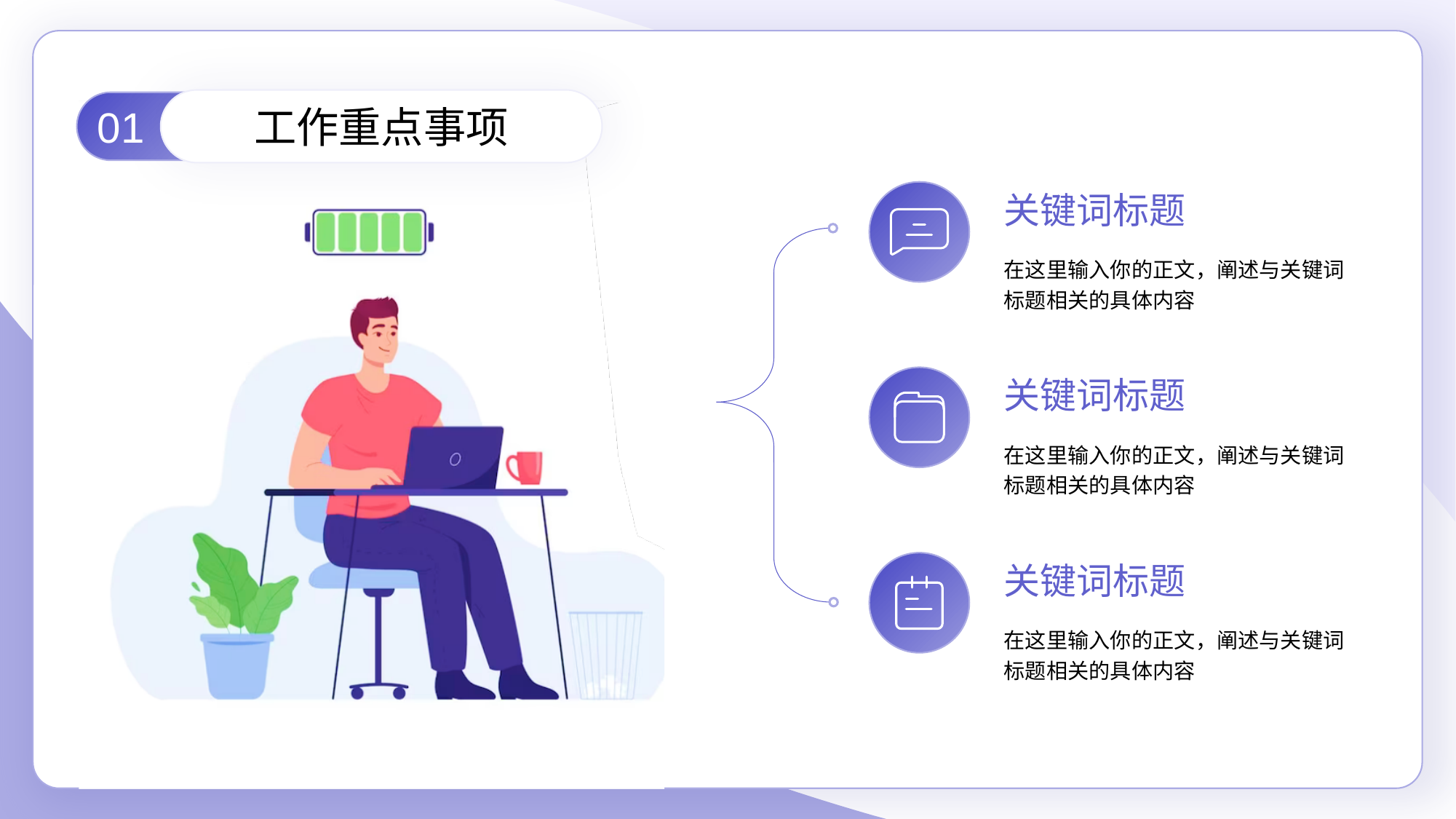

工作重点事项
01

关键词标题

在这里输入你的正文，阐述与关键词标题相关的具体内容

关键词标题

在这里输入你的正文，阐述与关键词标题相关的具体内容

关键词标题

在这里输入你的正文，阐述与关键词标题相关的具体内容